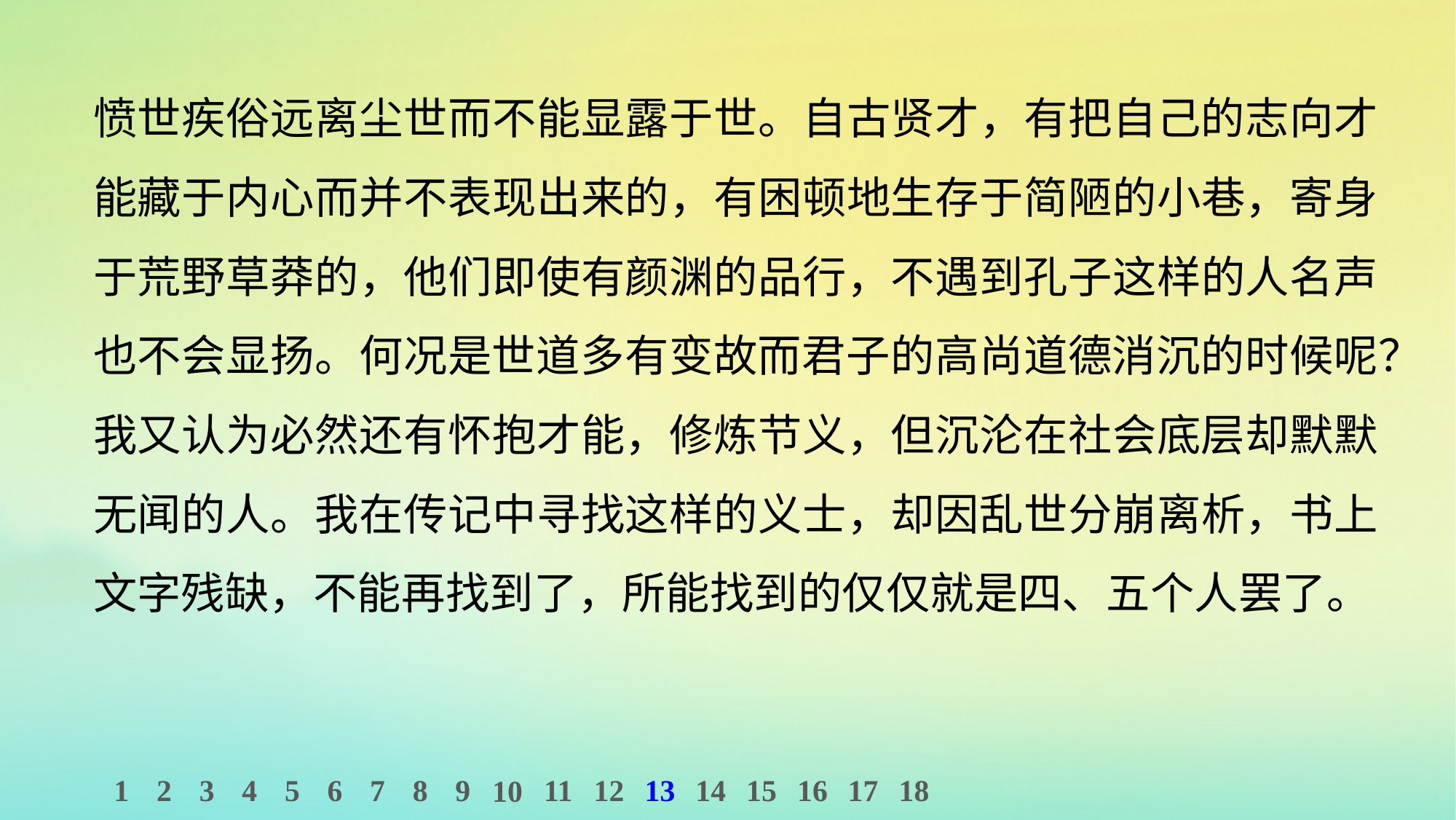

愤世疾俗远离尘世而不能显露于世。自古贤才，有把自己的志向才能藏于内心而并不表现出来的，有困顿地生存于简陋的小巷，寄身于荒野草莽的，他们即使有颜渊的品行，不遇到孔子这样的人名声也不会显扬。何况是世道多有变故而君子的高尚道德消沉的时候呢？我又认为必然还有怀抱才能，修炼节义，但沉沦在社会底层却默默无闻的人。我在传记中寻找这样的义士，却因乱世分崩离析，书上文字残缺，不能再找到了，所能找到的仅仅就是四、五个人罢了。
1
2
3
4
5
6
7
8
9
11
12
13
14
15
16
17
18
10